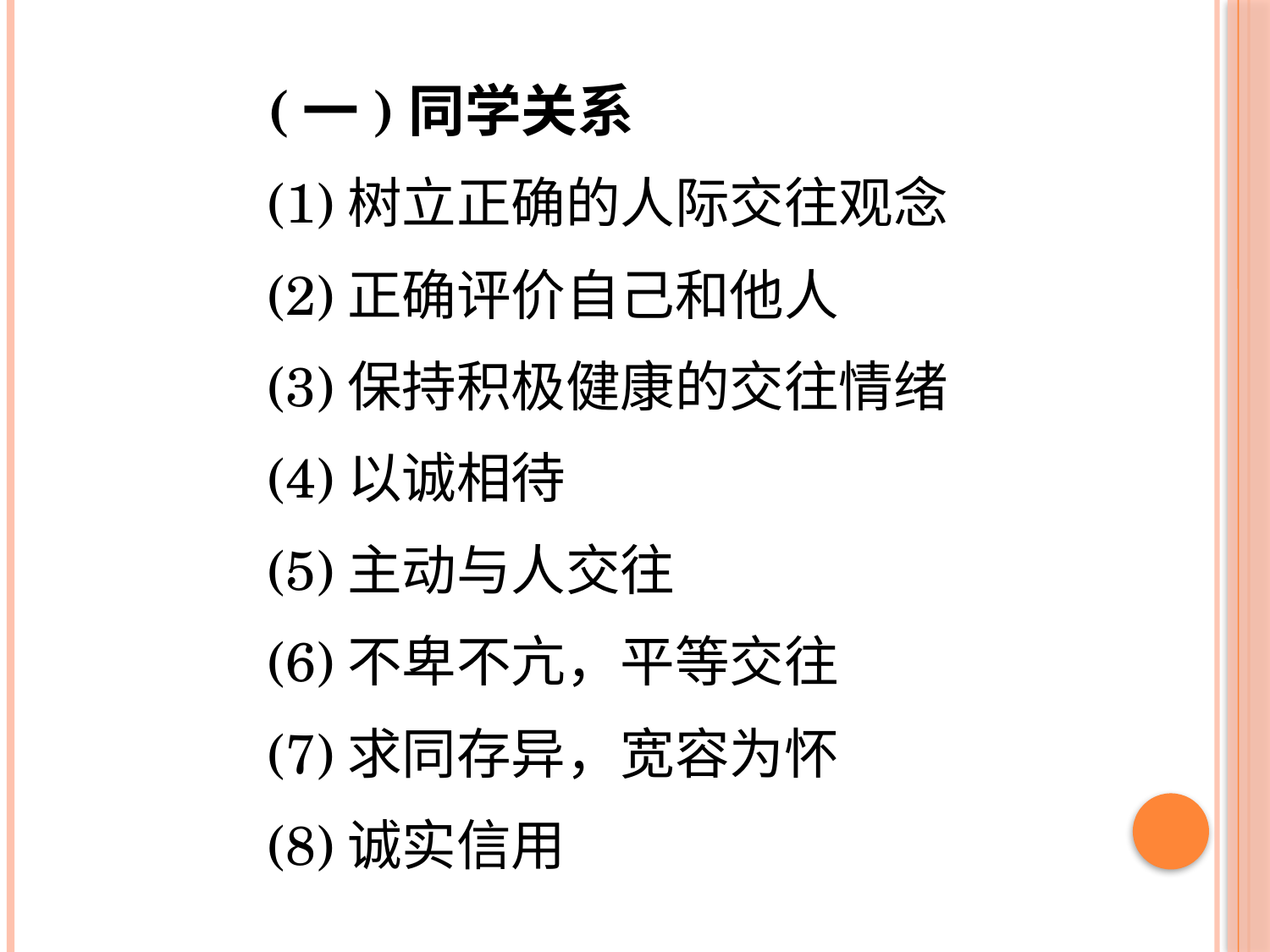

(一)同学关系
(1)树立正确的人际交往观念
(2)正确评价自己和他人
(3)保持积极健康的交往情绪
(4)以诚相待
(5)主动与人交往
(6)不卑不亢，平等交往
(7)求同存异，宽容为怀
(8)诚实信用